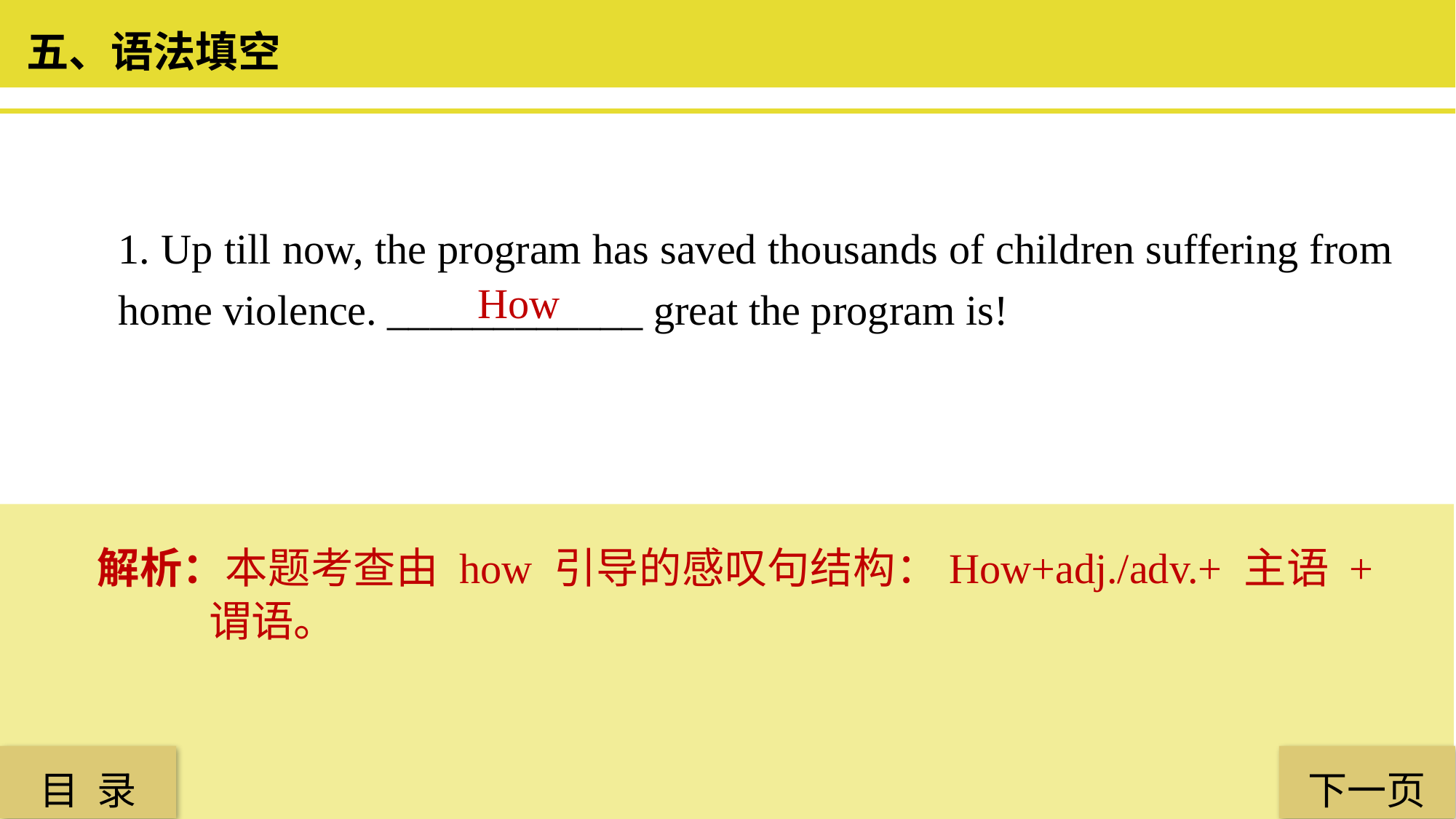

五、语法填空
1. Up till now, the program has saved thousands of children suffering from home violence. ____________ great the program is!
 How
解析：本题考查由 how 引导的感叹句结构：How+adj./adv.+ 主语 + 谓语。